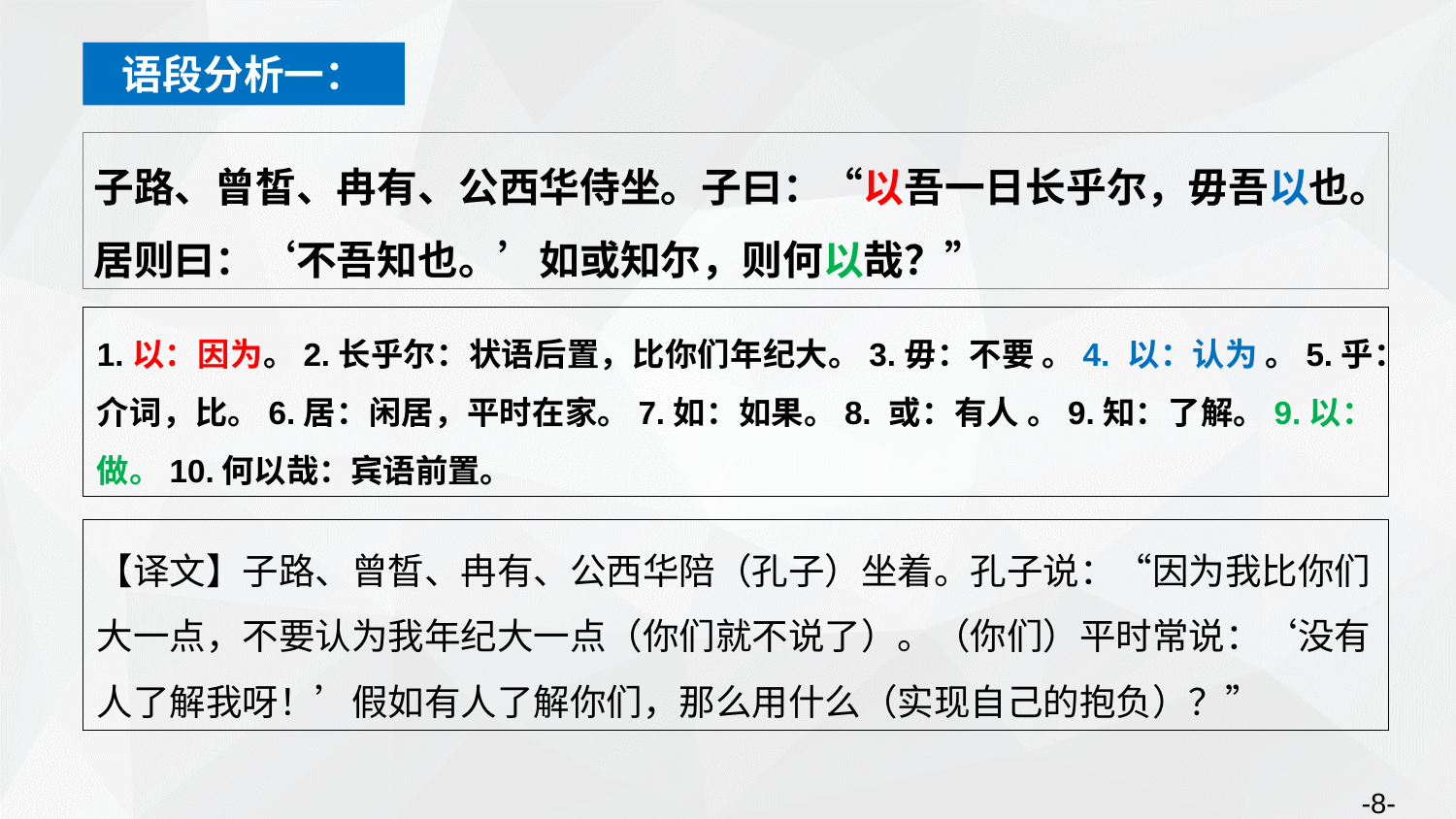

语段分析一：
子路、曾皙、冉有、公西华侍坐。子曰：“以吾一日长乎尔，毋吾以也。居则曰：‘不吾知也。’如或知尔，则何以哉？”
1.以：因为。2.长乎尔：状语后置，比你们年纪大。3.毋：不要 。4. 以：认为 。5.乎：介词，比。6.居：闲居，平时在家。7.如：如果。8. 或：有人 。9.知：了解。9.以：做。10.何以哉：宾语前置。
【译文】子路、曾晳、冉有、公西华陪（孔子）坐着。孔子说：“因为我比你们大一点，不要认为我年纪大一点（你们就不说了）。（你们）平时常说：‘没有人了解我呀！’假如有人了解你们，那么用什么（实现自己的抱负）？”
-8-